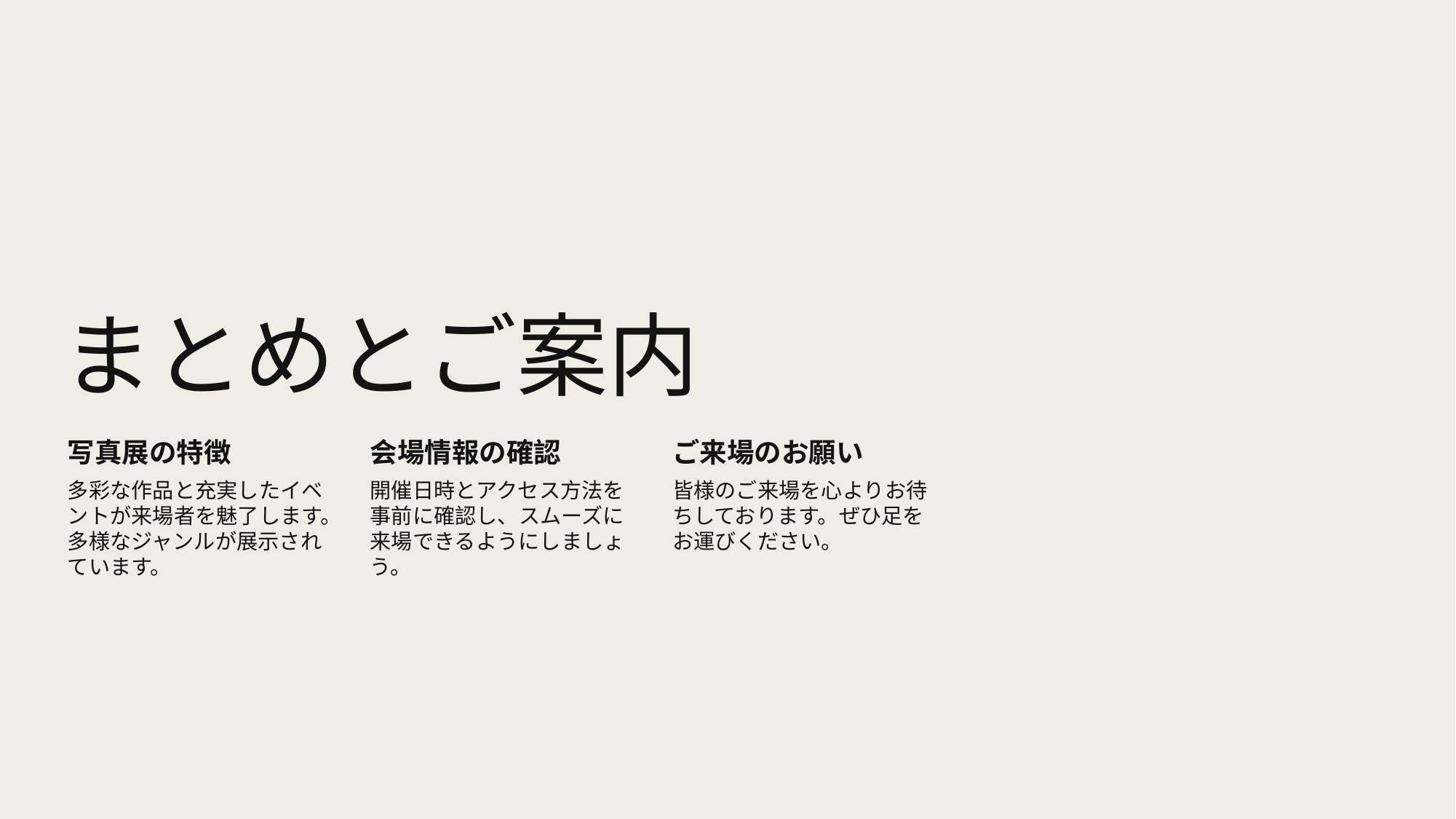

# まとめとご案内
写真展の特徴
多彩な作品と充実したイベントが来場者を魅了します。多様なジャンルが展示されています。
会場情報の確認
開催日時とアクセス方法を事前に確認し、スムーズに来場できるようにしましょう。
ご来場のお願い
皆様のご来場を心よりお待ちしております。ぜひ足をお運びください。